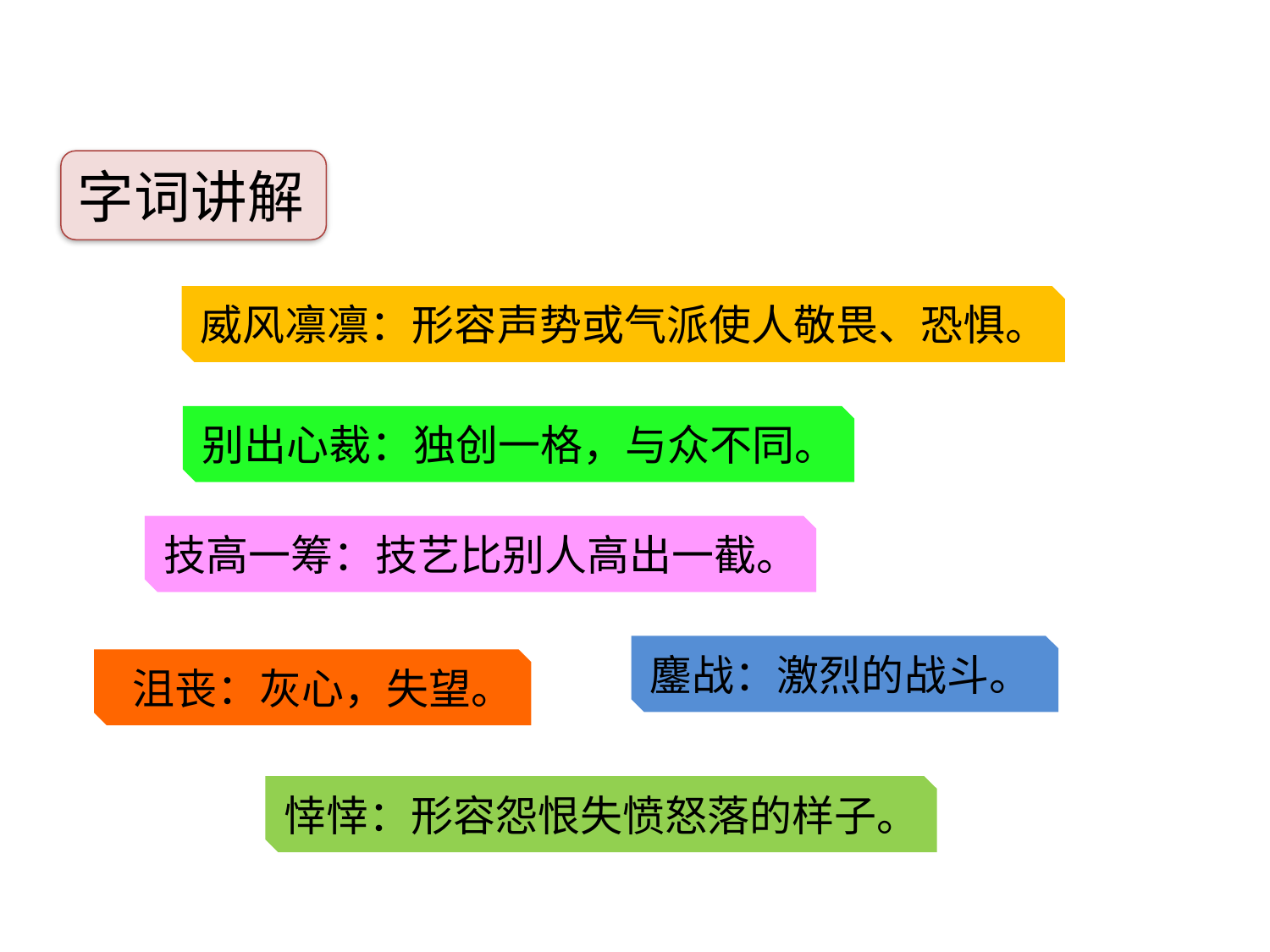

字词讲解
威风凛凛：形容声势或气派使人敬畏、恐惧。
别出心裁：独创一格，与众不同。
技高一筹：技艺比别人高出一截。
鏖战：激烈的战斗。
 沮丧：灰心，失望。
悻悻：形容怨恨失愤怒落的样子。